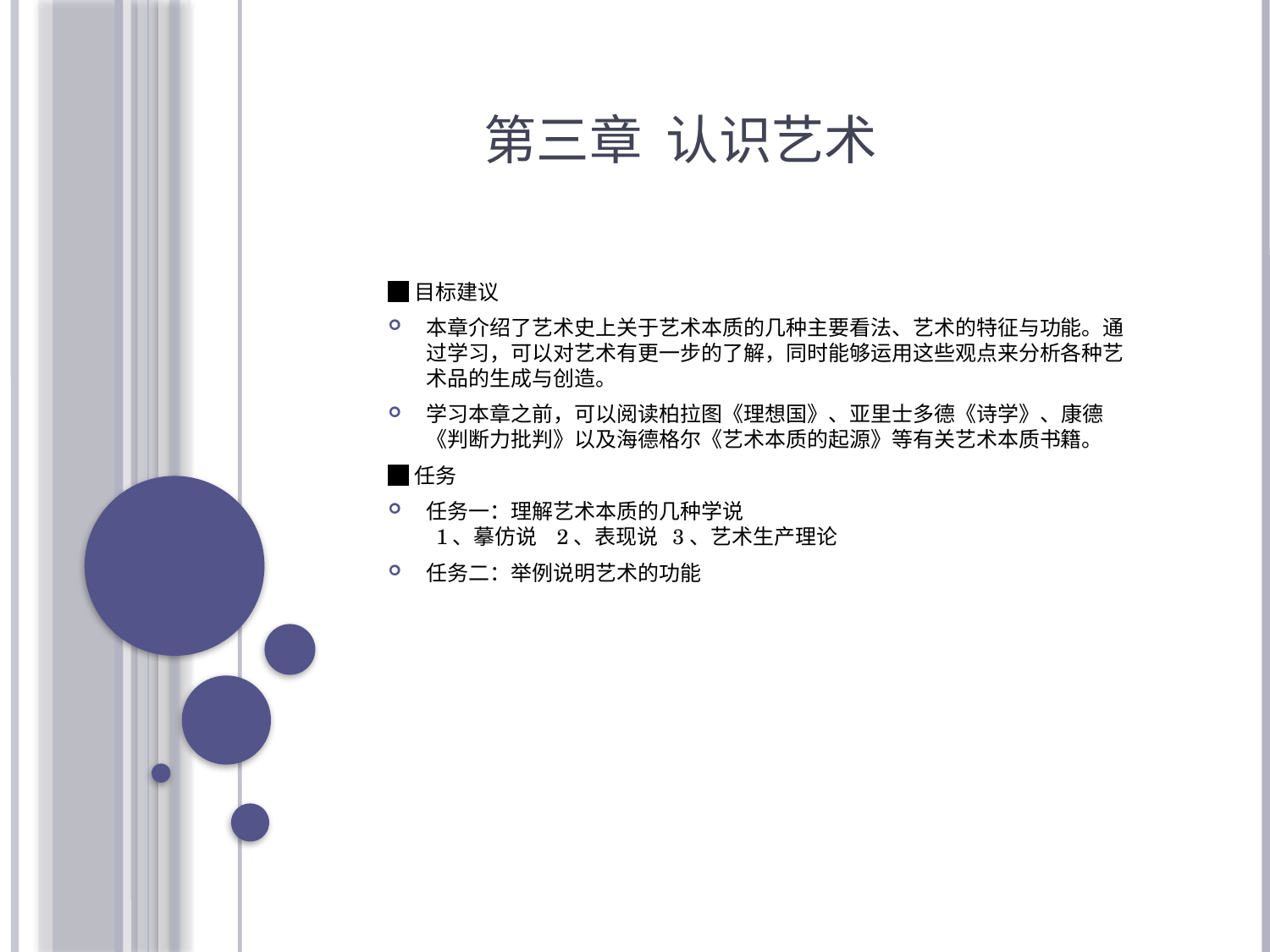

# 第三章  认识艺术
█目标建议
本章介绍了艺术史上关于艺术本质的几种主要看法、艺术的特征与功能。通过学习，可以对艺术有更一步的了解，同时能够运用这些观点来分析各种艺术品的生成与创造。
学习本章之前，可以阅读柏拉图《理想国》、亚里士多德《诗学》、康德《判断力批判》以及海德格尔《艺术本质的起源》等有关艺术本质书籍。
█任务
任务一：理解艺术本质的几种学说
 1、摹仿说   2、表现说  3、艺术生产理论
任务二：举例说明艺术的功能